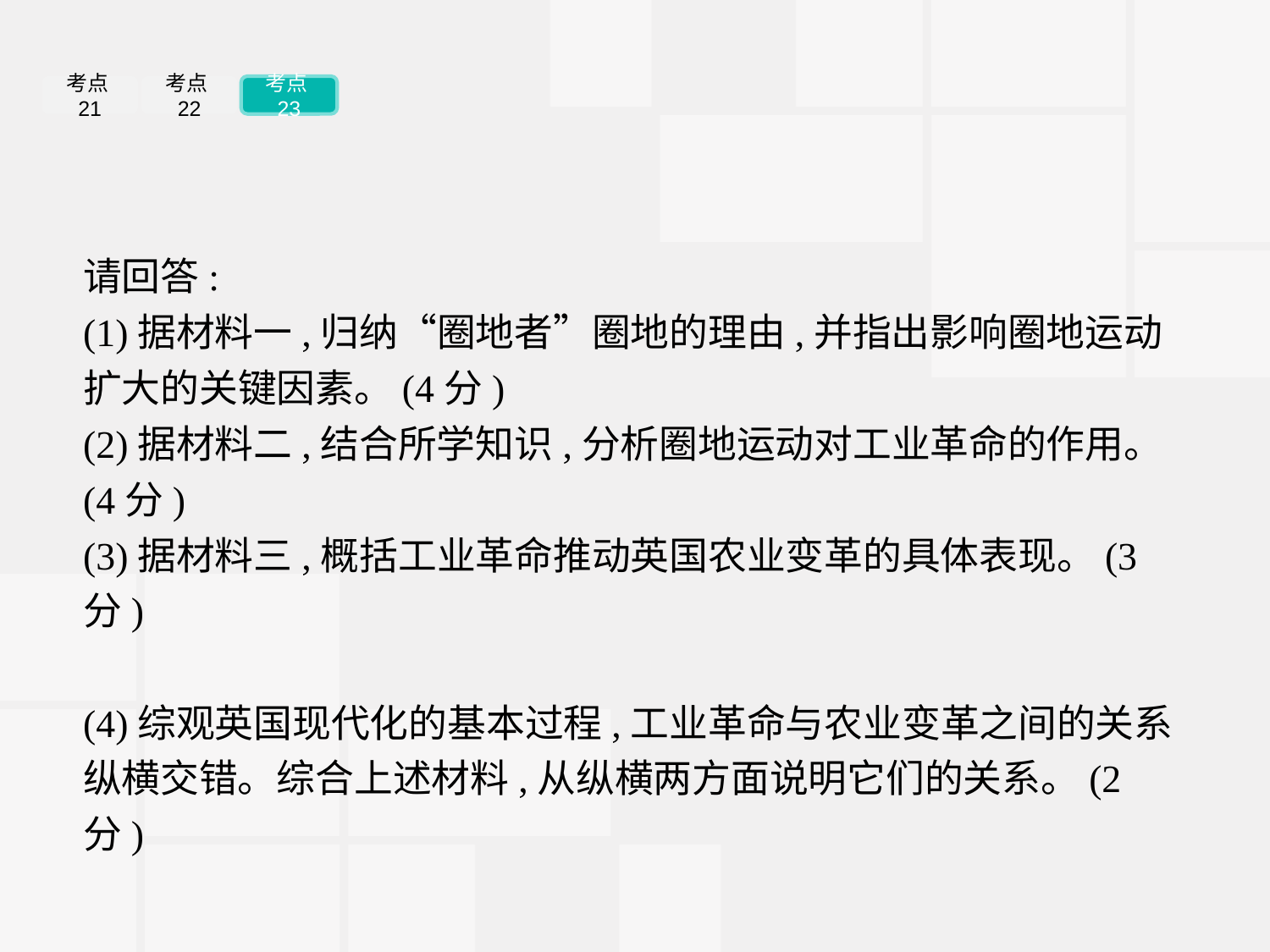

考点21
考点22
考点23
请回答:
(1)据材料一,归纳“圈地者”圈地的理由,并指出影响圈地运动扩大的关键因素。(4分)
(2)据材料二,结合所学知识,分析圈地运动对工业革命的作用。(4分)
(3)据材料三,概括工业革命推动英国农业变革的具体表现。(3分)

(4)综观英国现代化的基本过程,工业革命与农业变革之间的关系纵横交错。综合上述材料,从纵横两方面说明它们的关系。(2分)